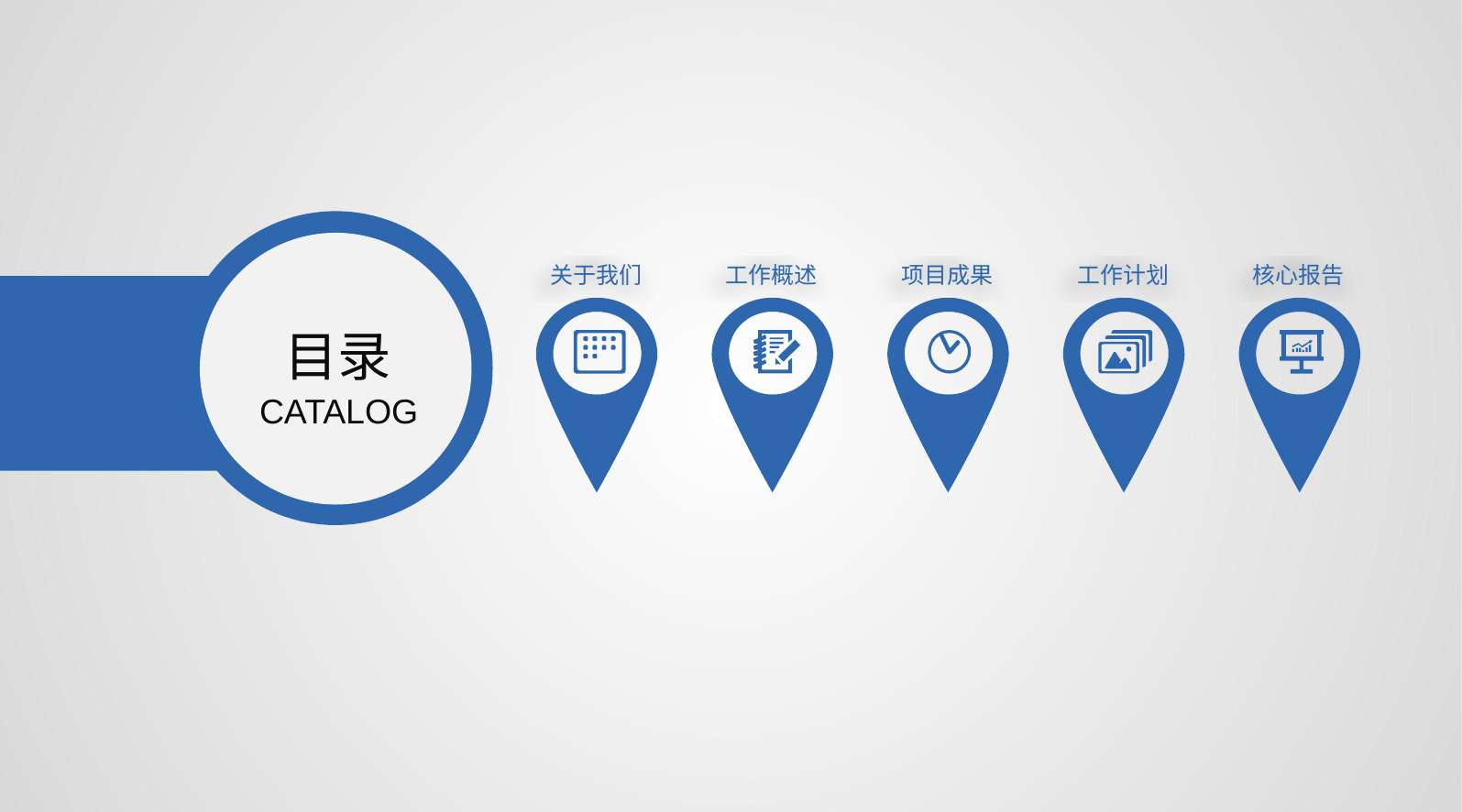

关于我们
工作概述
项目成果
工作计划
核心报告

目录

CATALOG